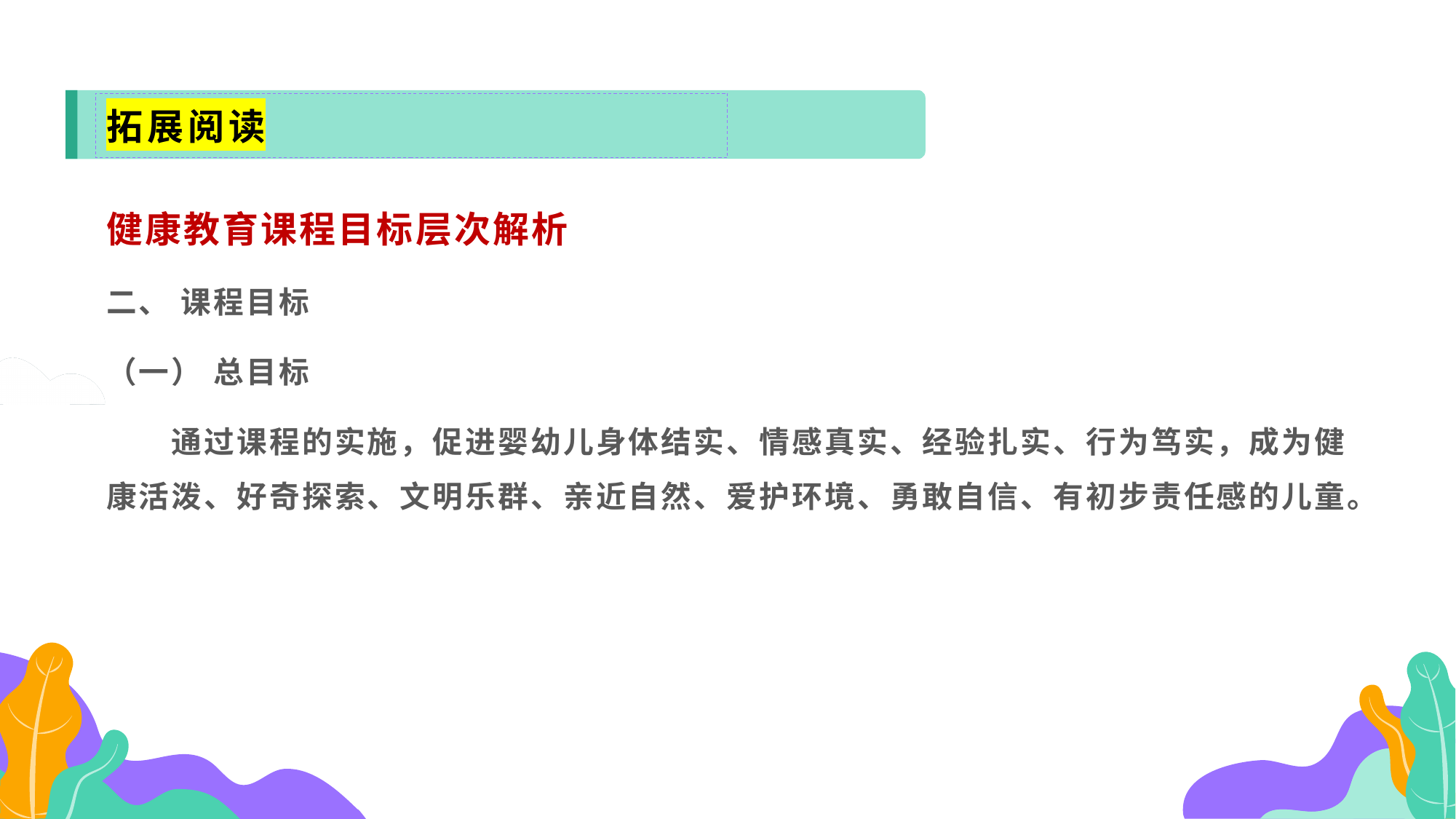

拓展阅读
健康教育课程目标层次解析
二、 课程目标
（一） 总目标
　　通过课程的实施，促进婴幼儿身体结实、情感真实、经验扎实、行为笃实，成为健康活泼、好奇探索、文明乐群、亲近自然、爱护环境、勇敢自信、有初步责任感的儿童。